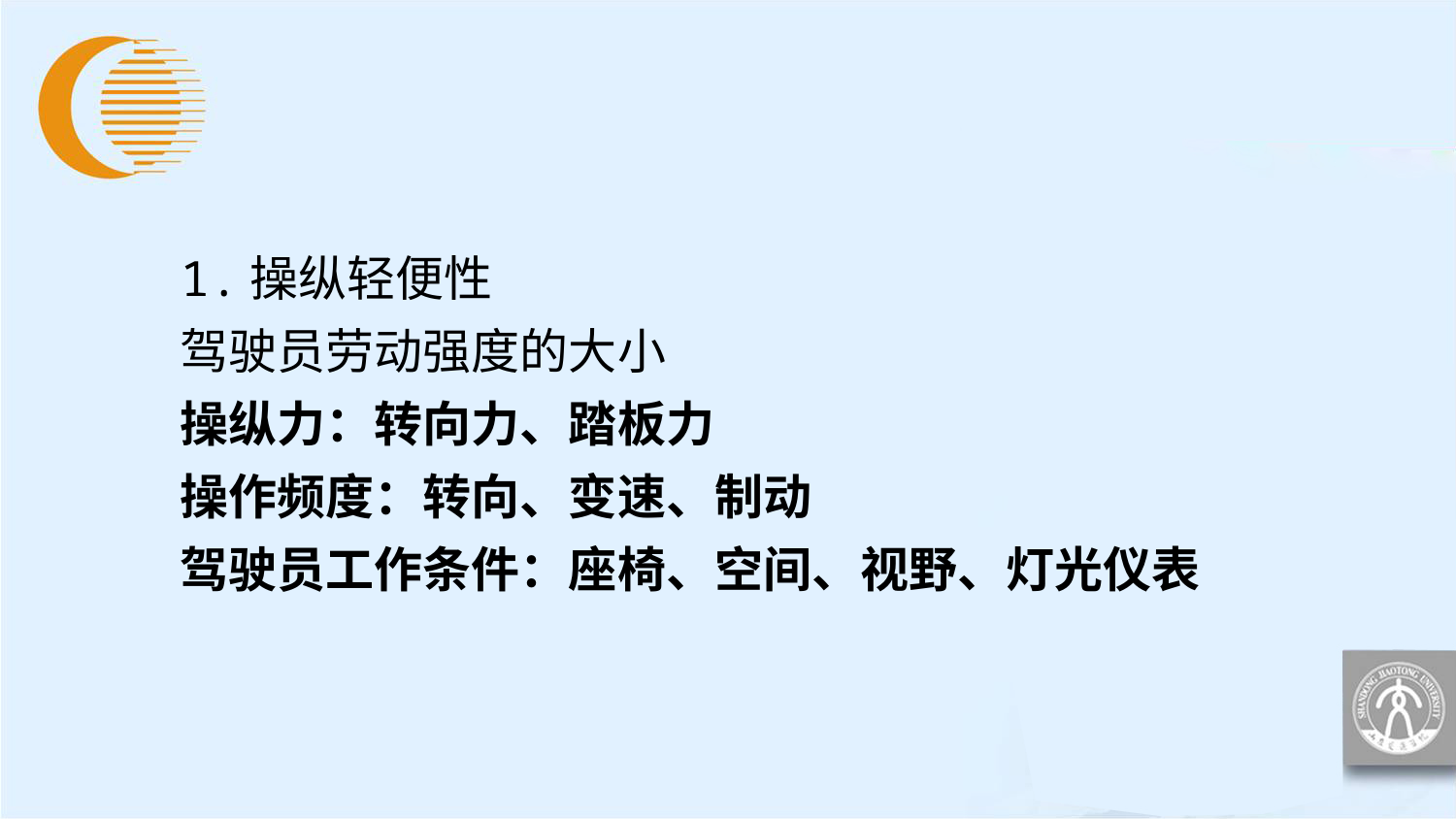

1.操纵轻便性
驾驶员劳动强度的大小
操纵力：转向力、踏板力
操作频度：转向、变速、制动
驾驶员工作条件：座椅、空间、视野、灯光仪表